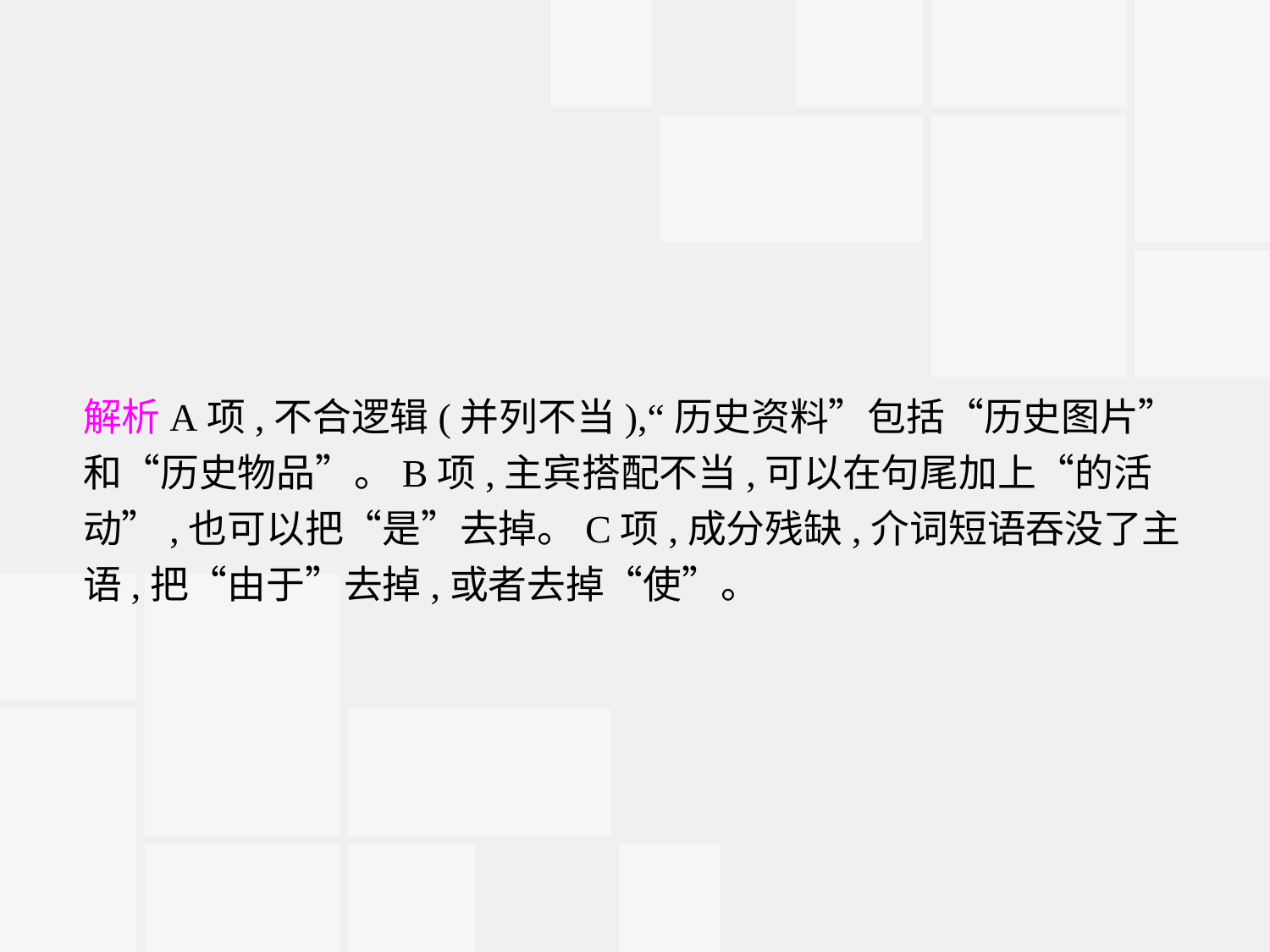

解析A项,不合逻辑(并列不当),“历史资料”包括“历史图片”和“历史物品”。B项,主宾搭配不当,可以在句尾加上“的活动”,也可以把“是”去掉。C项,成分残缺,介词短语吞没了主语,把“由于”去掉,或者去掉“使”。